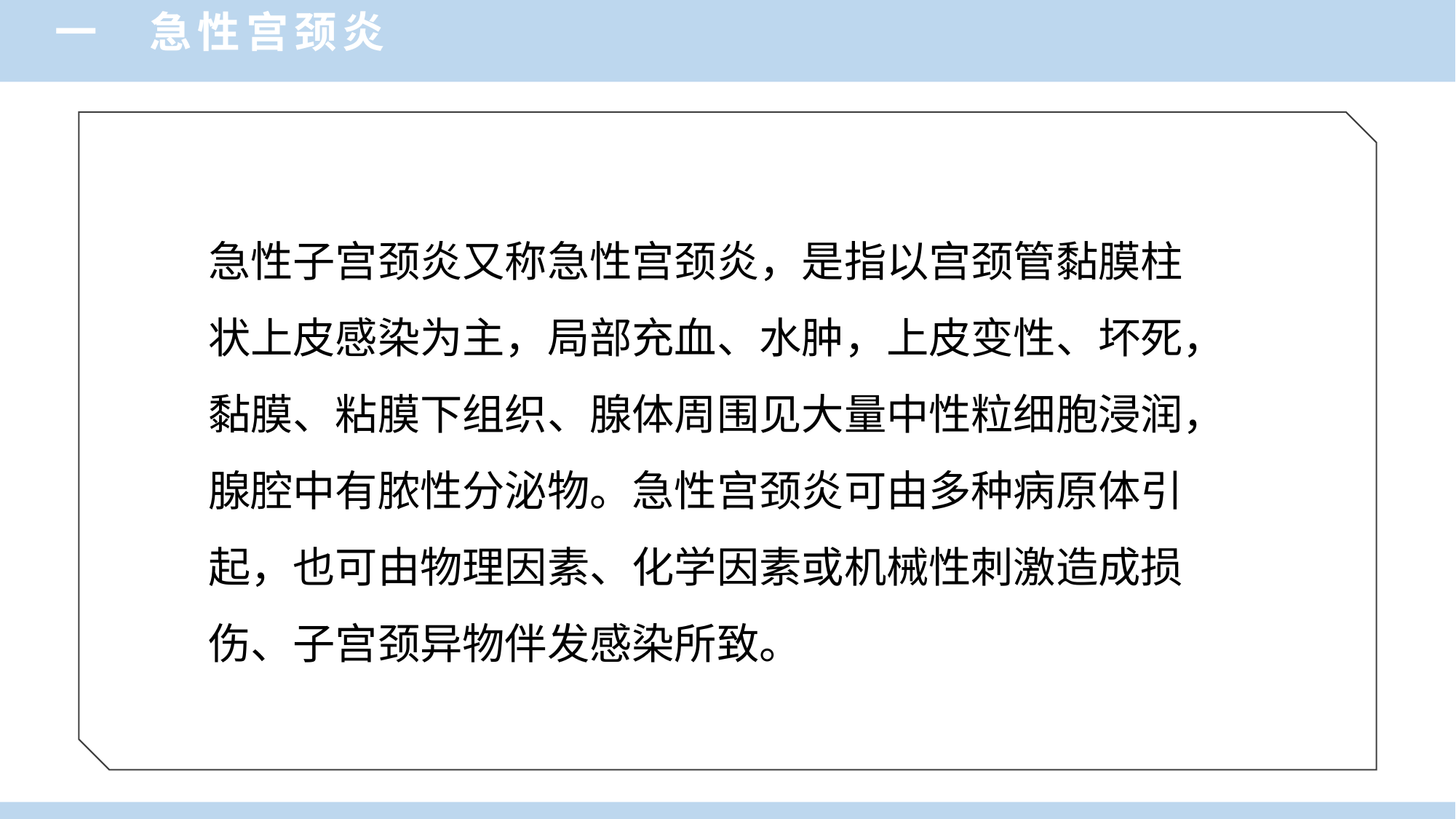

一   急性宫颈炎

急性子宫颈炎又称急性宫颈炎，是指以宫颈管黏膜柱状上皮感染为主，局部充血、水肿，上皮变性、坏死，黏膜、粘膜下组织、腺体周围见大量中性粒细胞浸润，腺腔中有脓性分泌物。急性宫颈炎可由多种病原体引起，也可由物理因素、化学因素或机械性刺激造成损伤、子宫颈异物伴发感染所致。